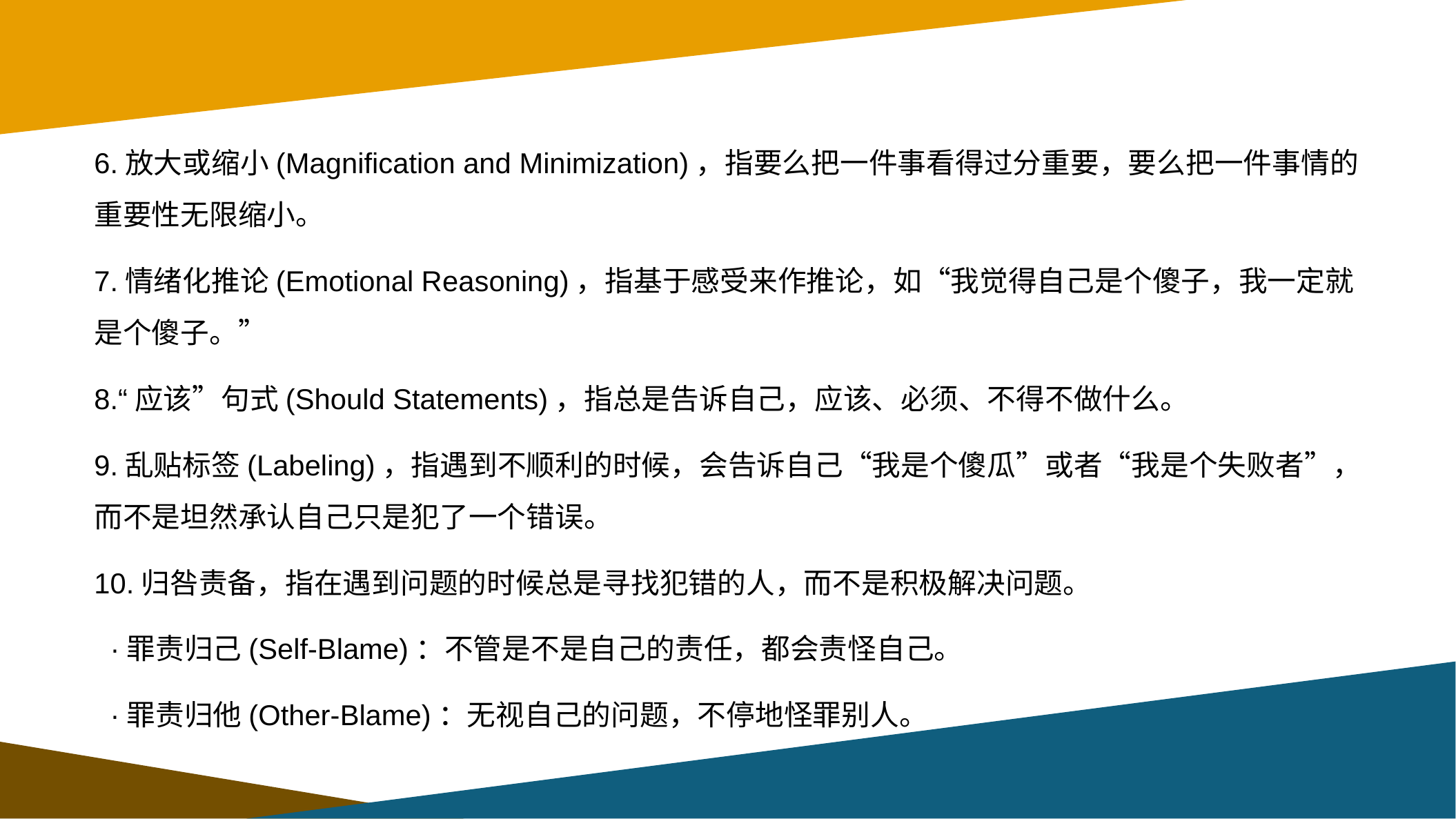

6.放大或缩小(Magnification and Minimization)，指要么把一件事看得过分重要，要么把一件事情的重要性无限缩小。
7.情绪化推论(Emotional Reasoning)，指基于感受来作推论，如“我觉得自己是个傻子，我一定就是个傻子。”
8.“应该”句式(Should Statements)，指总是告诉自己，应该、必须、不得不做什么。
9.乱贴标签(Labeling)，指遇到不顺利的时候，会告诉自己“我是个傻瓜”或者“我是个失败者”，而不是坦然承认自己只是犯了一个错误。
10.归咎责备，指在遇到问题的时候总是寻找犯错的人，而不是积极解决问题。
  ·罪责归己(Self-Blame)：不管是不是自己的责任，都会责怪自己。
  ·罪责归他(Other-Blame)：无视自己的问题，不停地怪罪别人。